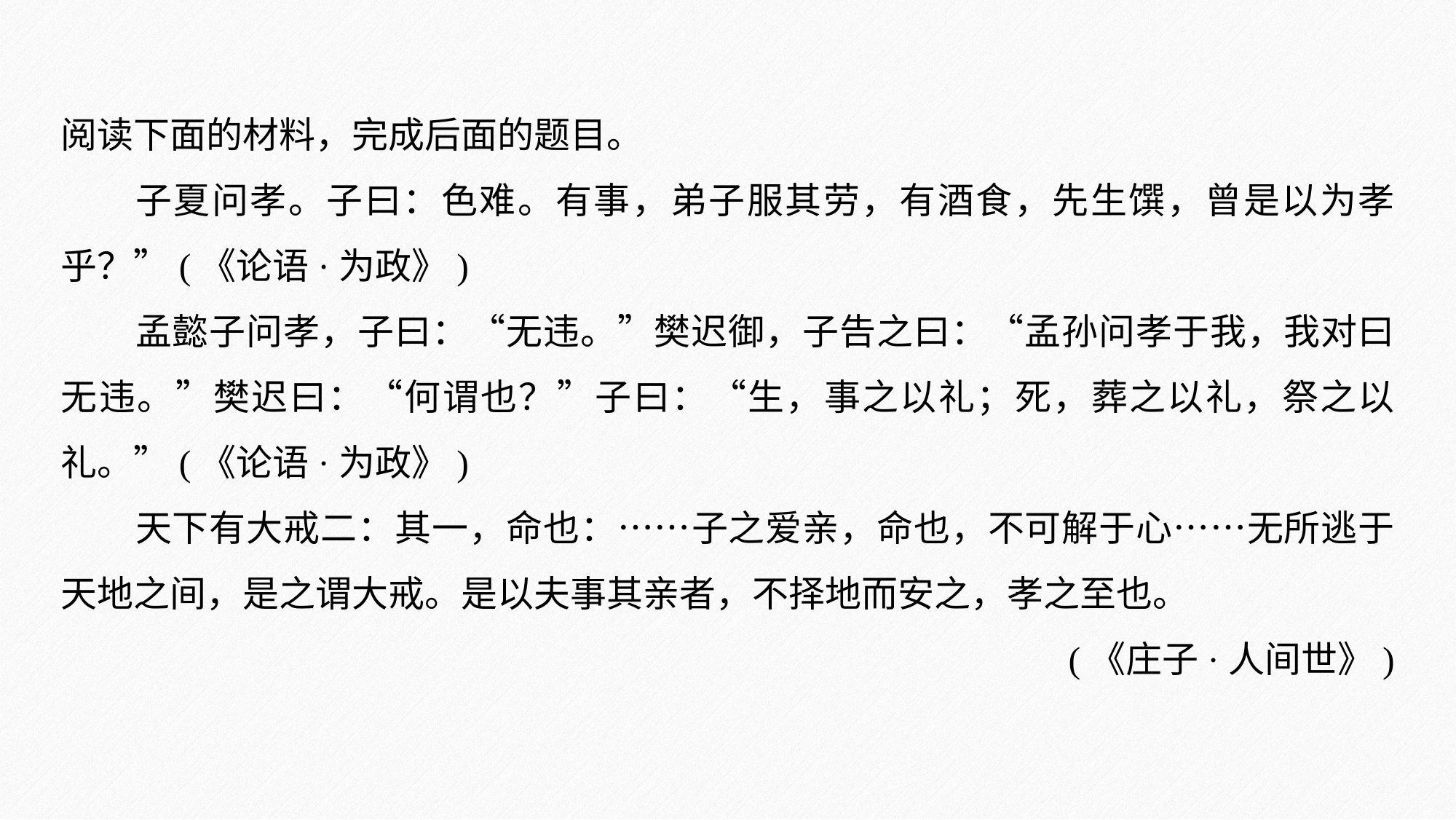

阅读下面的材料，完成后面的题目。
子夏问孝。子曰：色难。有事，弟子服其劳，有酒食，先生馔，曾是以为孝乎？”(《论语·为政》)
孟懿子问孝，子曰：“无违。”樊迟御，子告之曰：“孟孙问孝于我，我对曰无违。”樊迟曰：“何谓也？”子曰：“生，事之以礼；死，葬之以礼，祭之以礼。”(《论语·为政》)
天下有大戒二：其一，命也：……子之爱亲，命也，不可解于心……无所逃于天地之间，是之谓大戒。是以夫事其亲者，不择地而安之，孝之至也。
(《庄子·人间世》)